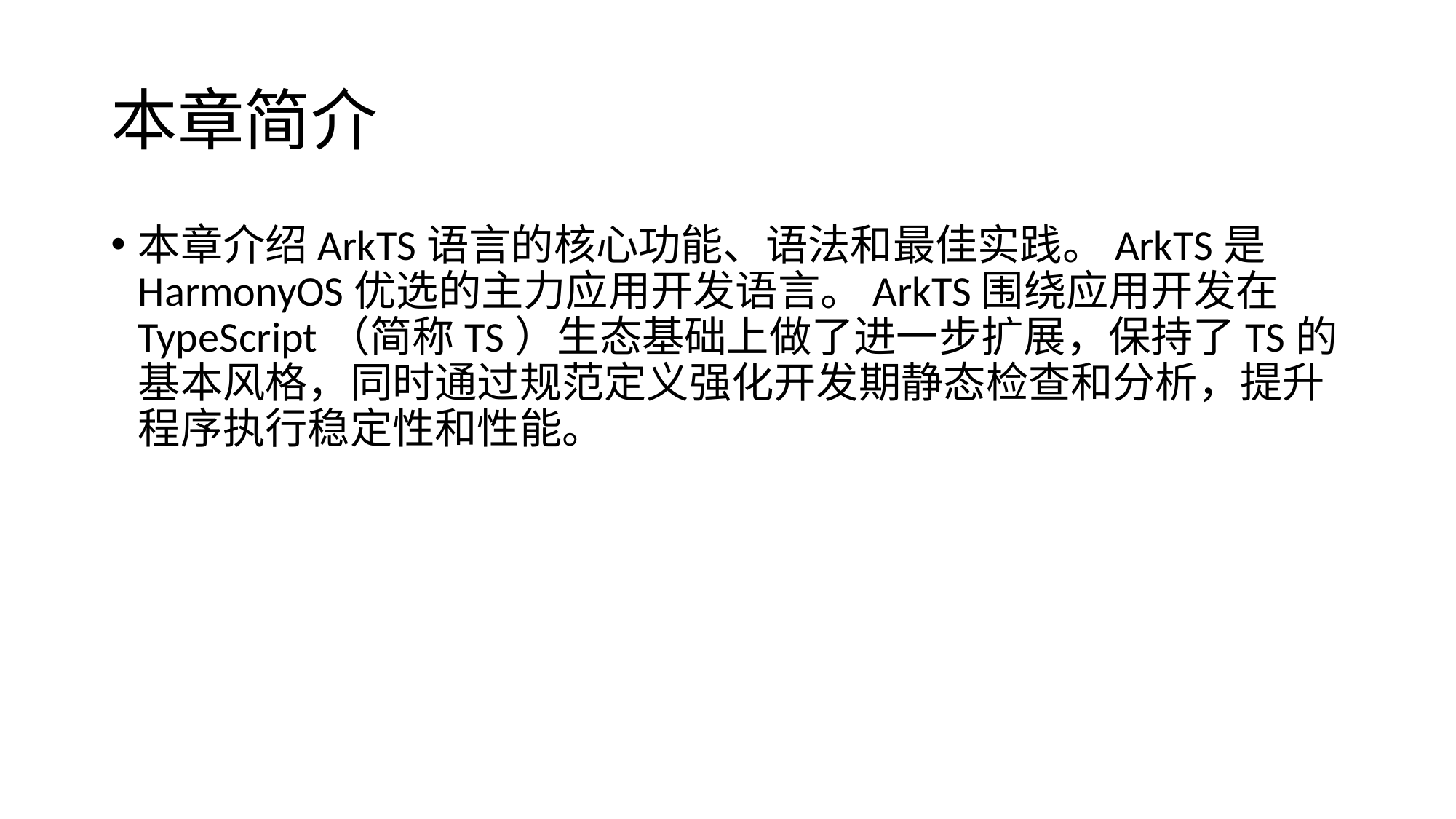

# 本章简介
本章介绍ArkTS语言的核心功能、语法和最佳实践。ArkTS是HarmonyOS优选的主力应用开发语言。ArkTS围绕应用开发在TypeScript（简称TS）生态基础上做了进一步扩展，保持了TS的基本风格，同时通过规范定义强化开发期静态检查和分析，提升程序执行稳定性和性能。